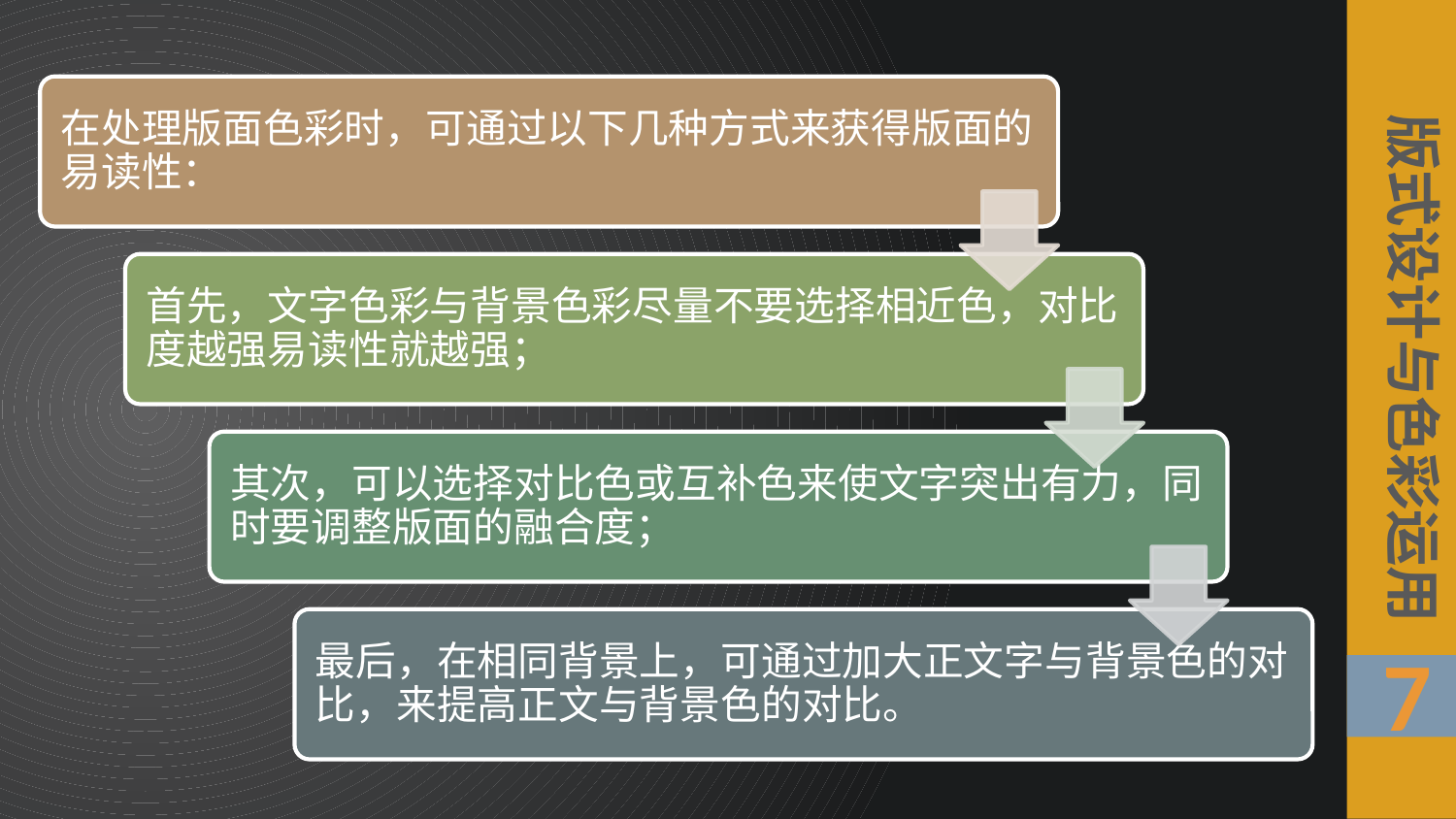

在处理版面色彩时，可通过以下几种方式来获得版面的易读性：
首先，文字色彩与背景色彩尽量不要选择相近色，对比度越强易读性就越强；
其次，可以选择对比色或互补色来使文字突出有力，同时要调整版面的融合度；
最后，在相同背景上，可通过加大正文字与背景色的对比，来提高正文与背景色的对比。

版式设计与色彩运用
7